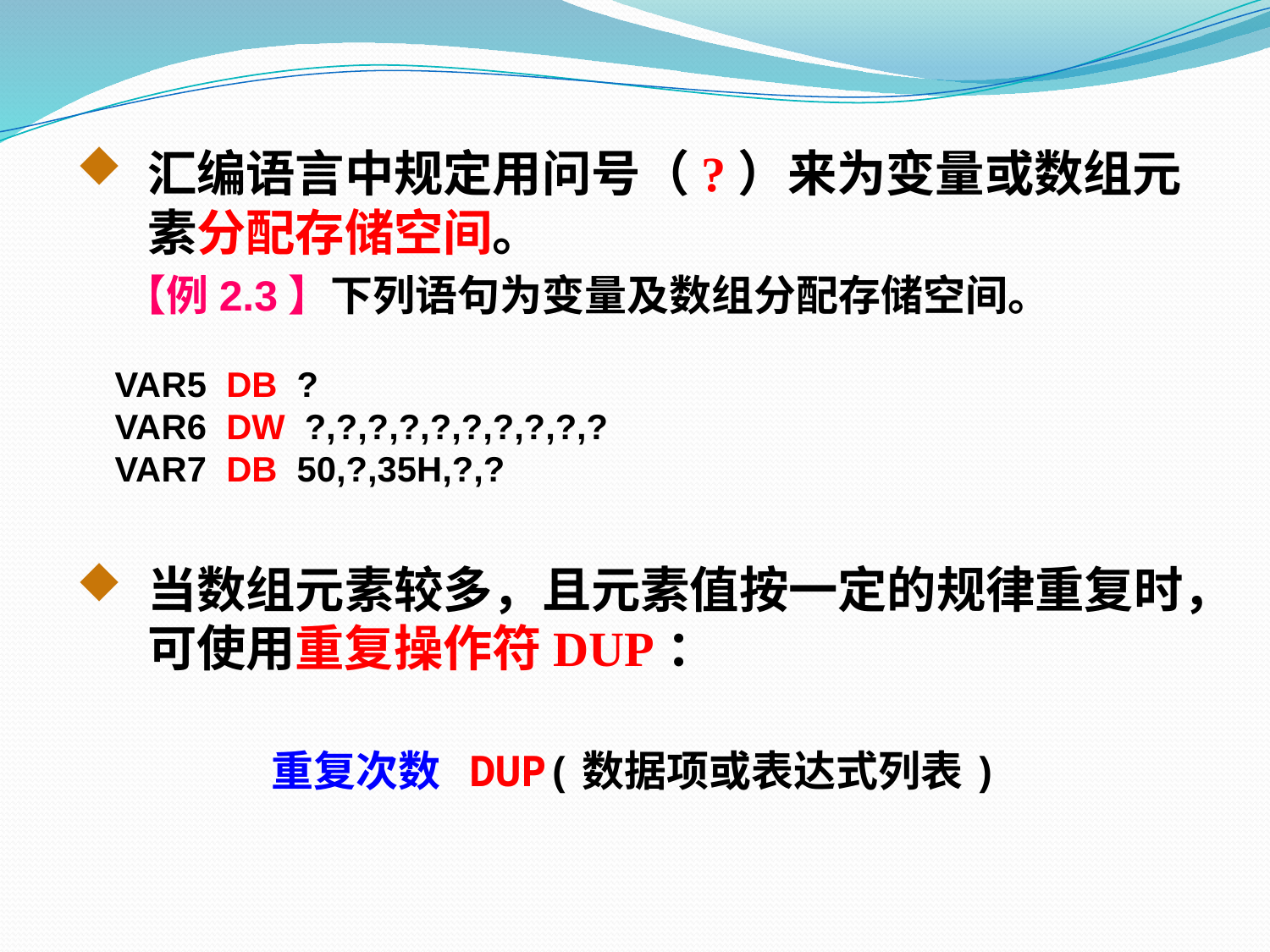

汇编语言中规定用问号（?）来为变量或数组元素分配存储空间。
    【例2.3】下列语句为变量及数组分配存储空间。

    VAR5  DB  ?
    VAR6  DW  ?,?,?,?,?,?,?,?,?,?
    VAR7  DB  50,?,35H,?,?

当数组元素较多，且元素值按一定的规律重复时，可使用重复操作符DUP：

重复次数  DUP(数据项或表达式列表)